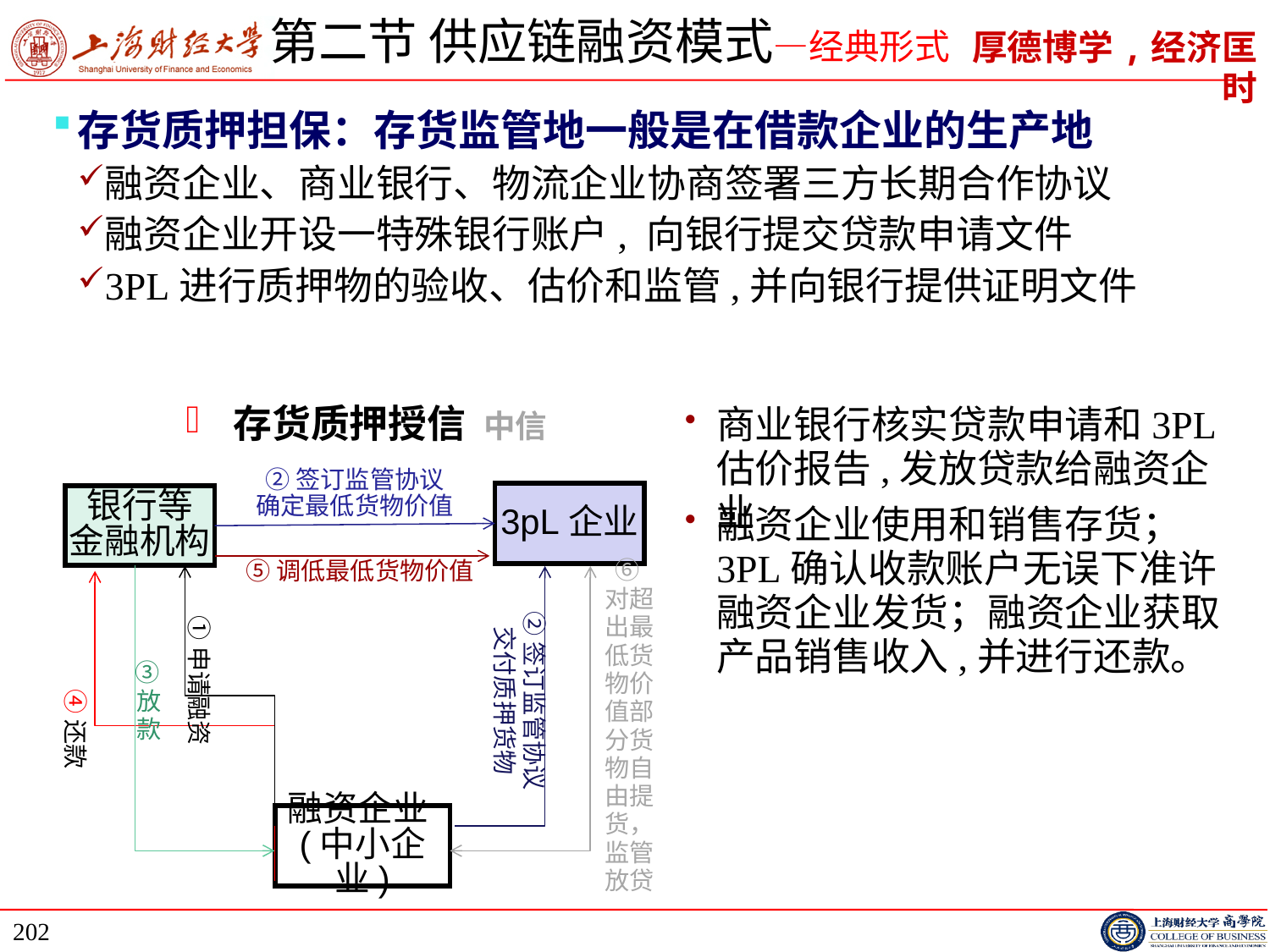

# 第二节 供应链融资模式—经典形式
存货质押担保：存货监管地一般是在借款企业的生产地
融资企业、商业银行、物流企业协商签署三方长期合作协议
融资企业开设一特殊银行账户, 向银行提交贷款申请文件
3PL进行质押物的验收、估价和监管,并向银行提供证明文件
存货质押授信  中信
商业银行核实贷款申请和3PL估价报告,发放贷款给融资企业
②签订监管协议
确定最低货物价值
3pL企业
银行等
金融机构
融资企业使用和销售存货；3PL确认收款账户无误下准许融资企业发货；融资企业获取产品销售收入,并进行还款。

⑤调低最低货物价值
⑥对超出最低货物价值部分货物自由提货，监管放贷
③放款
②签订监管协议交付质押货物
①申请融资
④还款

融资企业(中小企业)
202